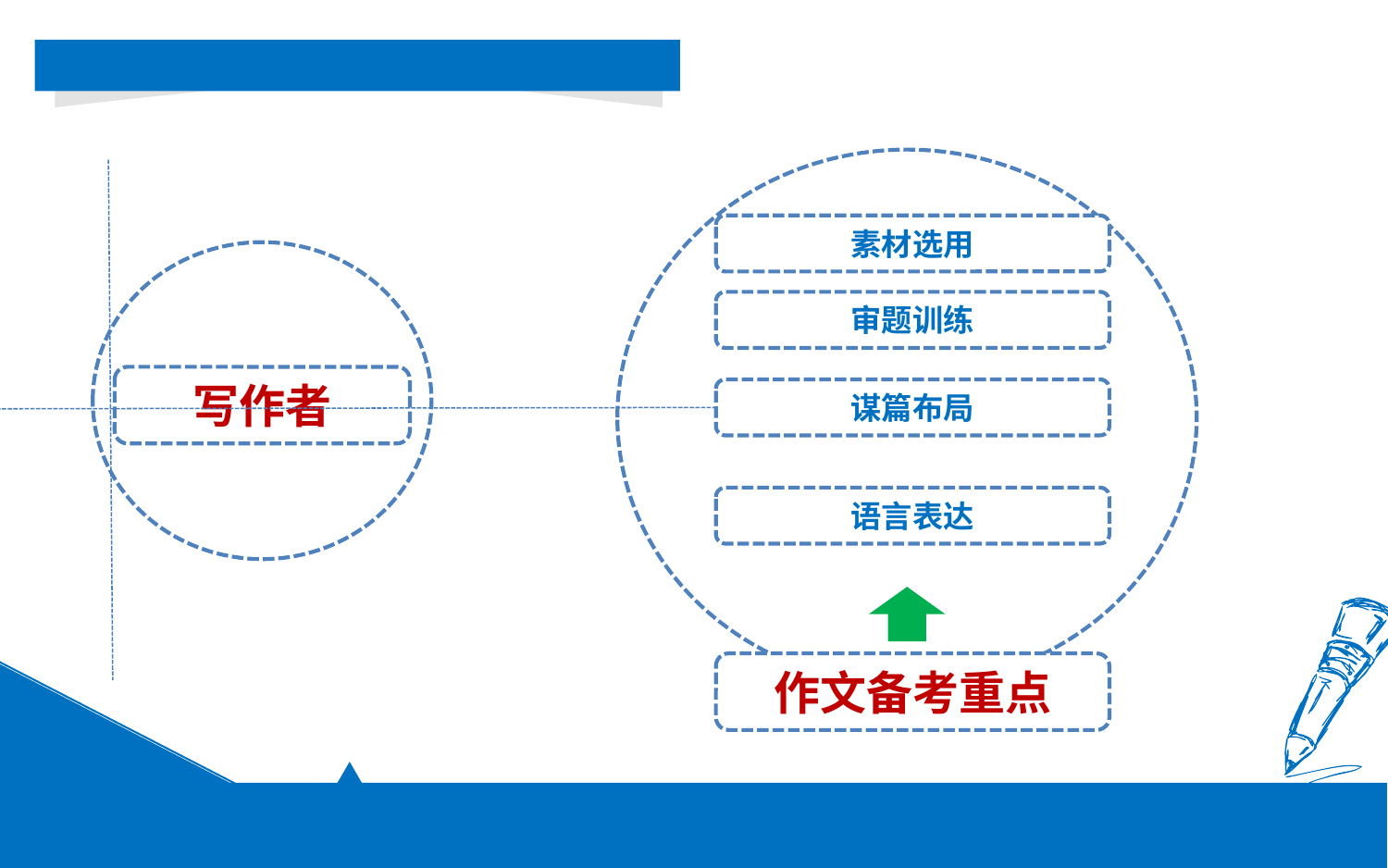

素材选用
课程

审题训练
写作者
谋篇布局
语言表达

作文备考重点